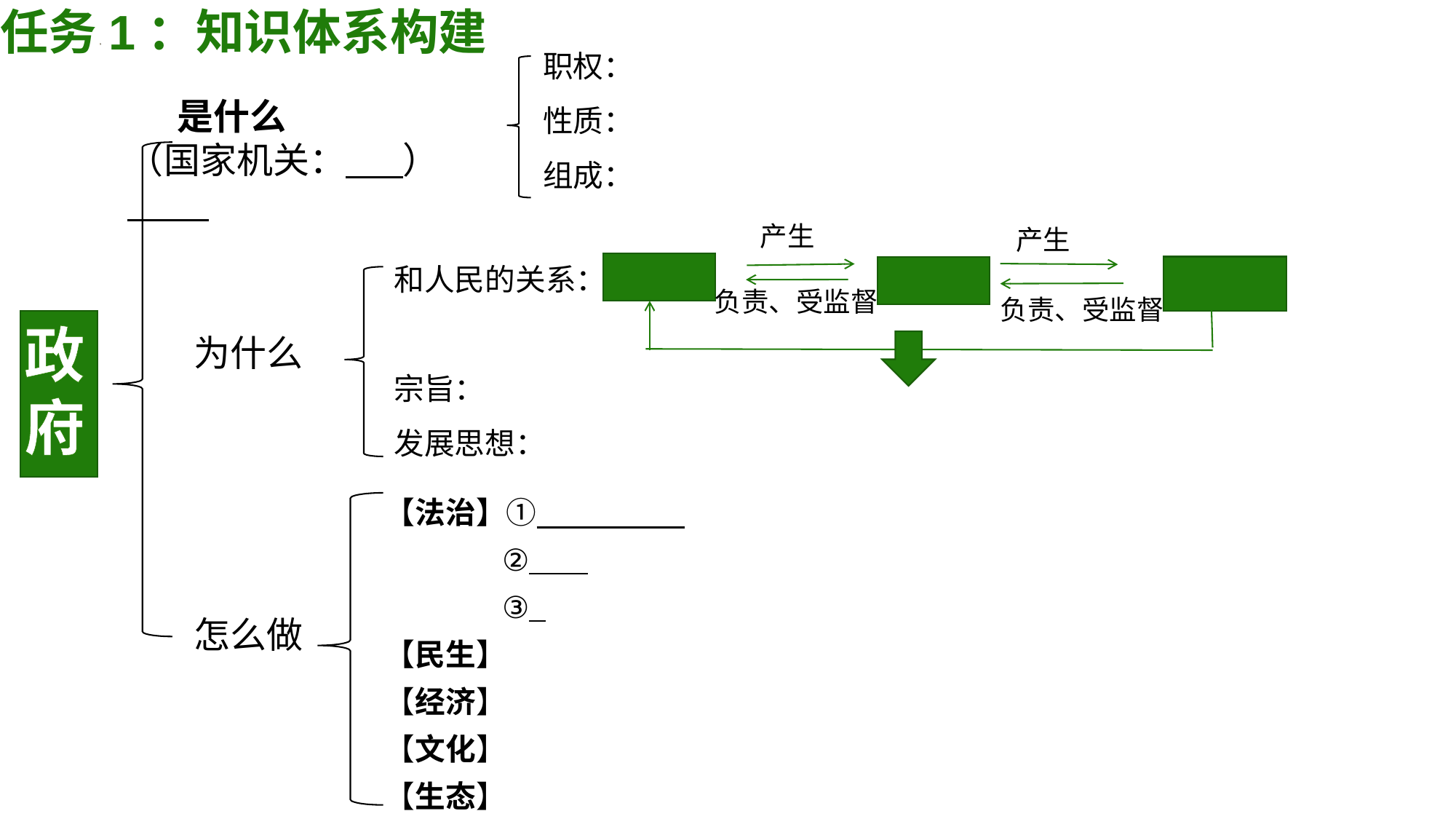

任务1：知识体系构建
职权：
性质：
组成：

     是什么
（国家机关：       ）

产生
产生
和人民的关系：

宗旨：
发展思想：

负责、受监督
负责、受监督
政
府

为什么

【法治】①
              ②
              ③
【民生】
【经济】
【文化】
【生态】

怎么做